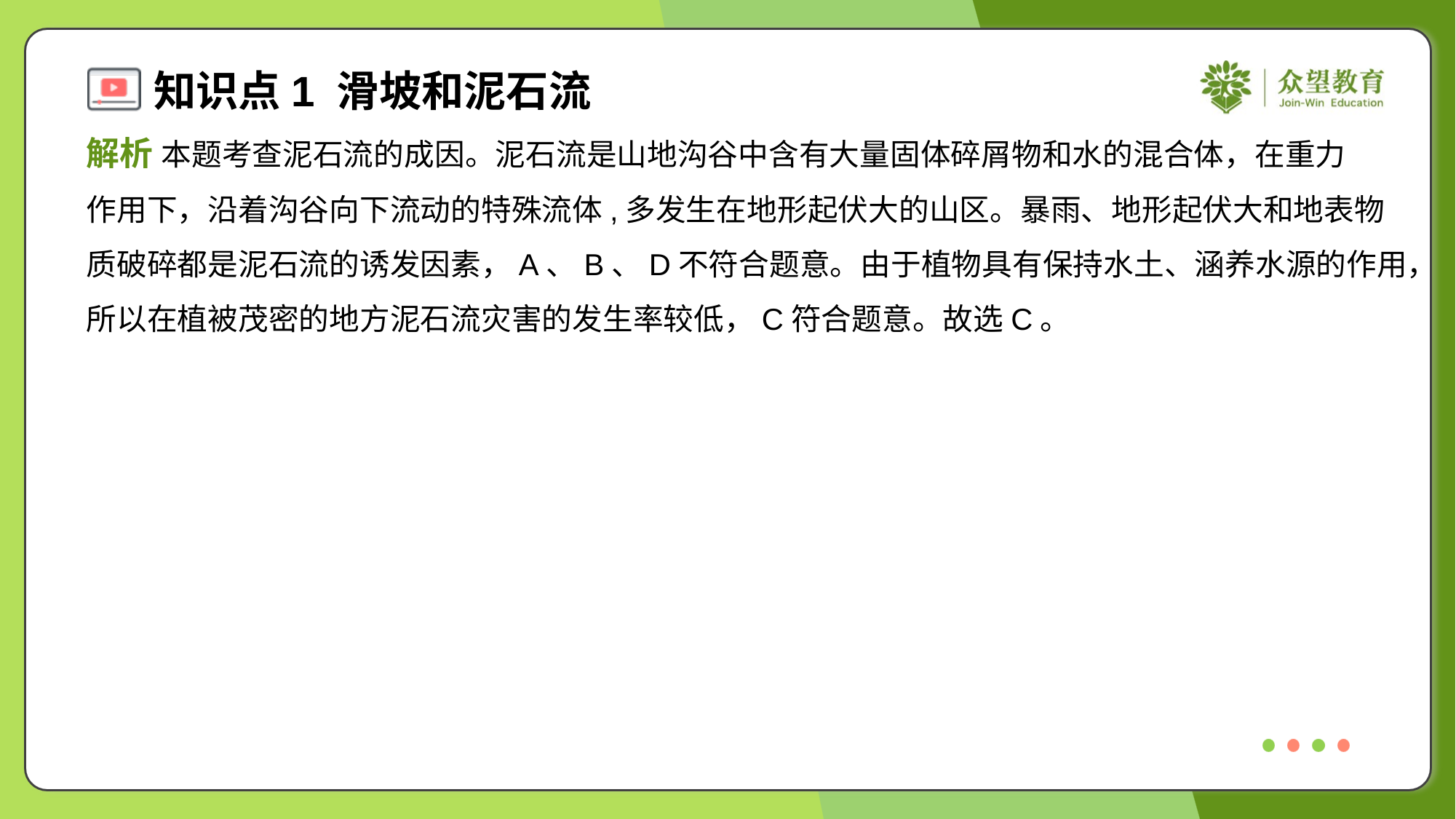

解析 本题考查泥石流的成因。泥石流是山地沟谷中含有大量固体碎屑物和水的混合体，在重力
作用下，沿着沟谷向下流动的特殊流体,多发生在地形起伏大的山区。暴雨、地形起伏大和地表物
质破碎都是泥石流的诱发因素，A、B、D不符合题意。由于植物具有保持水土、涵养水源的作用，
所以在植被茂密的地方泥石流灾害的发生率较低，C符合题意。故选C。